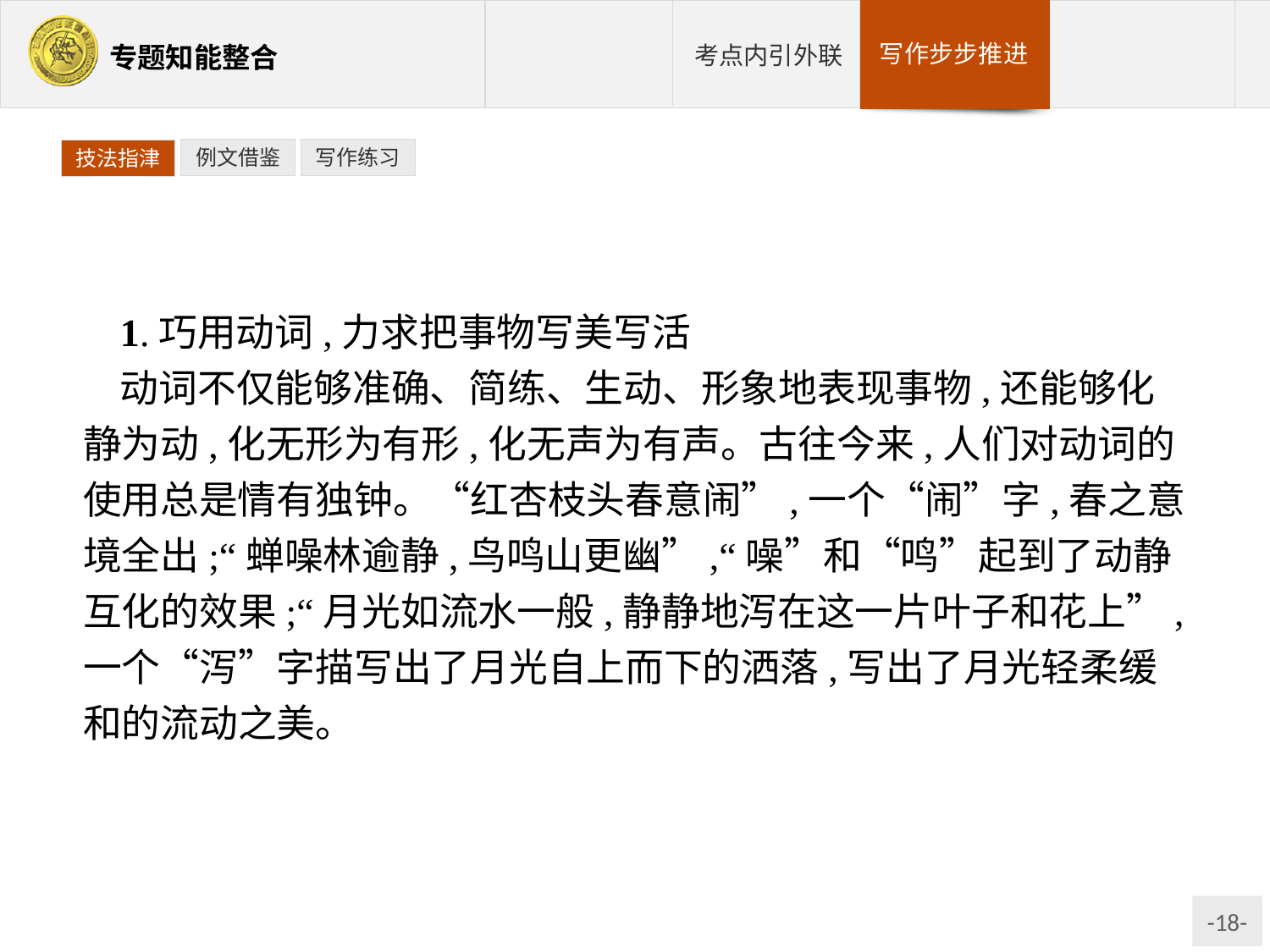

例文借鉴
写作练习
技法指津
1.巧用动词,力求把事物写美写活
动词不仅能够准确、简练、生动、形象地表现事物,还能够化静为动,化无形为有形,化无声为有声。古往今来,人们对动词的使用总是情有独钟。“红杏枝头春意闹”,一个“闹”字,春之意境全出;“蝉噪林逾静,鸟鸣山更幽”,“噪”和“鸣”起到了动静互化的效果;“月光如流水一般,静静地泻在这一片叶子和花上”,一个“泻”字描写出了月光自上而下的洒落,写出了月光轻柔缓和的流动之美。